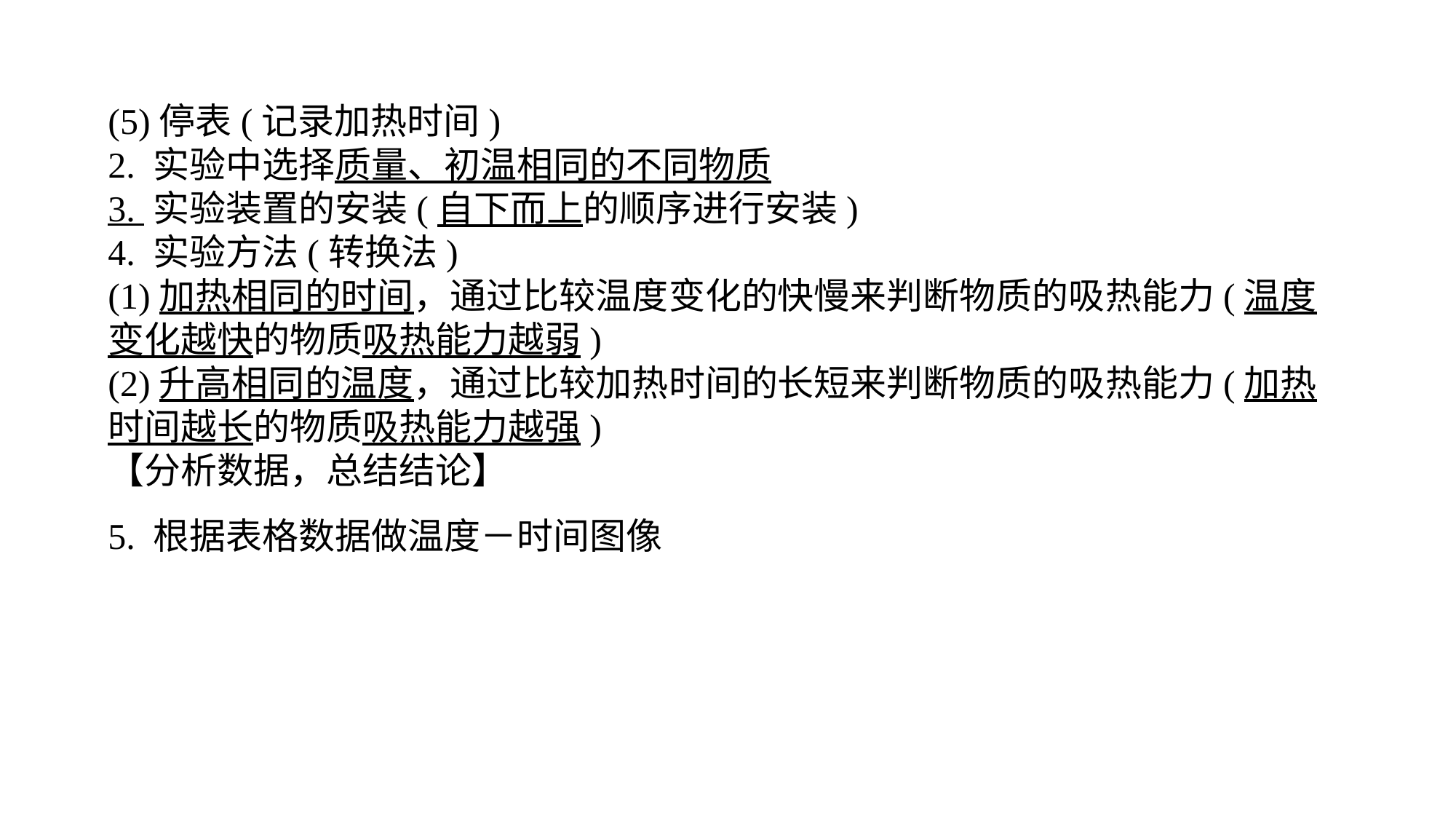

(5)停表(记录加热时间)2. 实验中选择质量、初温相同的不同物质3. 实验装置的安装(自下而上的顺序进行安装)4. 实验方法(转换法)(1)加热相同的时间，通过比较温度变化的快慢来判断物质的吸热能力(温度变化越快的物质吸热能力越弱)(2)升高相同的温度，通过比较加热时间的长短来判断物质的吸热能力(加热时间越长的物质吸热能力越强)【分析数据，总结结论】5. 根据表格数据做温度－时间图像